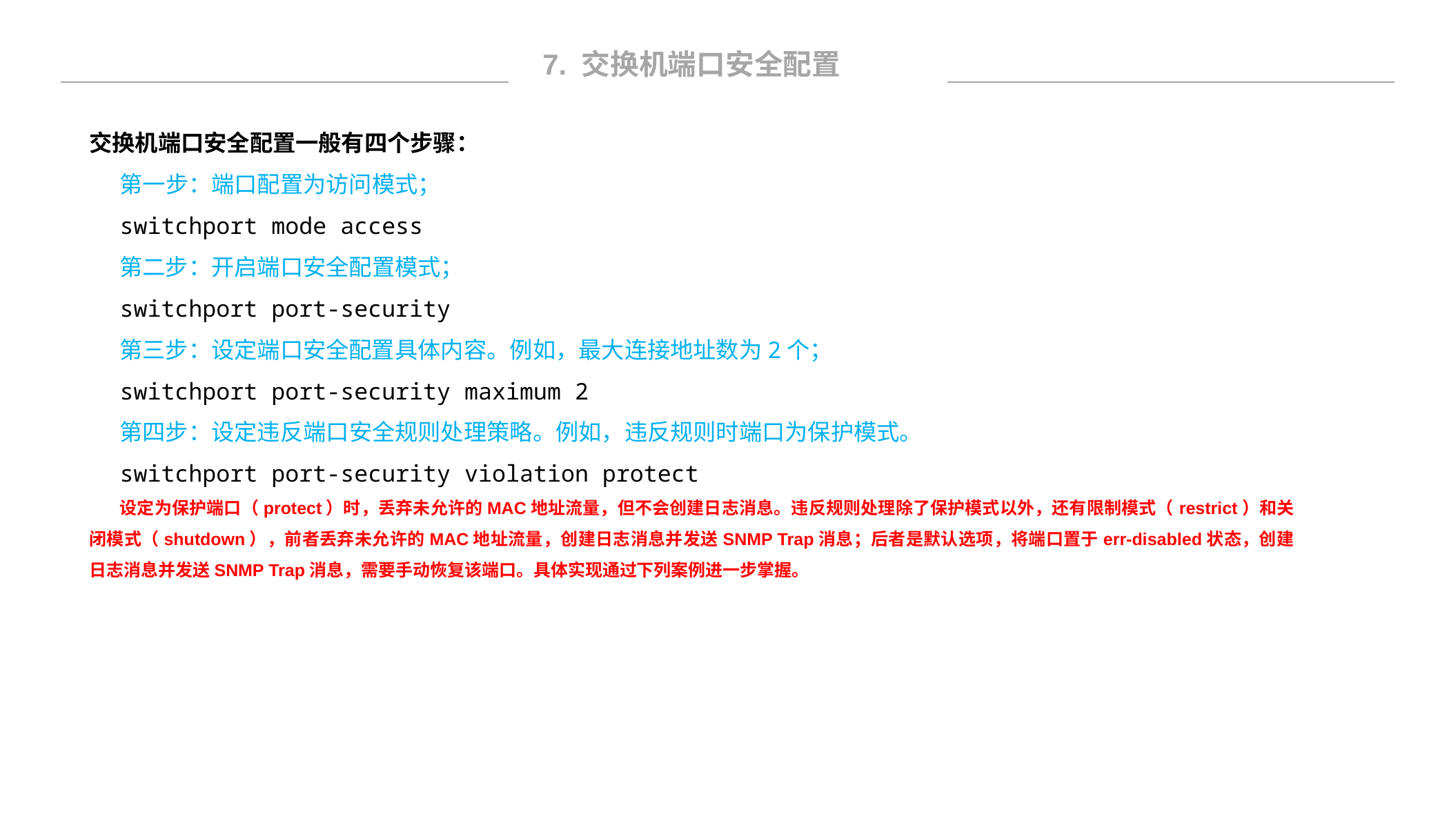

7. 交换机端口安全配置
交换机端口安全配置一般有四个步骤：
第一步：端口配置为访问模式；
switchport mode access
第二步：开启端口安全配置模式；
switchport port-security
第三步：设定端口安全配置具体内容。例如，最大连接地址数为2个；
switchport port-security maximum 2
第四步：设定违反端口安全规则处理策略。例如，违反规则时端口为保护模式。
switchport port-security violation protect
设定为保护端口（protect）时，丢弃未允许的MAC地址流量，但不会创建日志消息。违反规则处理除了保护模式以外，还有限制模式（restrict）和关闭模式（shutdown），前者丢弃未允许的MAC地址流量，创建日志消息并发送SNMP Trap消息；后者是默认选项，将端口置于err-disabled状态，创建日志消息并发送SNMP Trap消息，需要手动恢复该端口。具体实现通过下列案例进一步掌握。